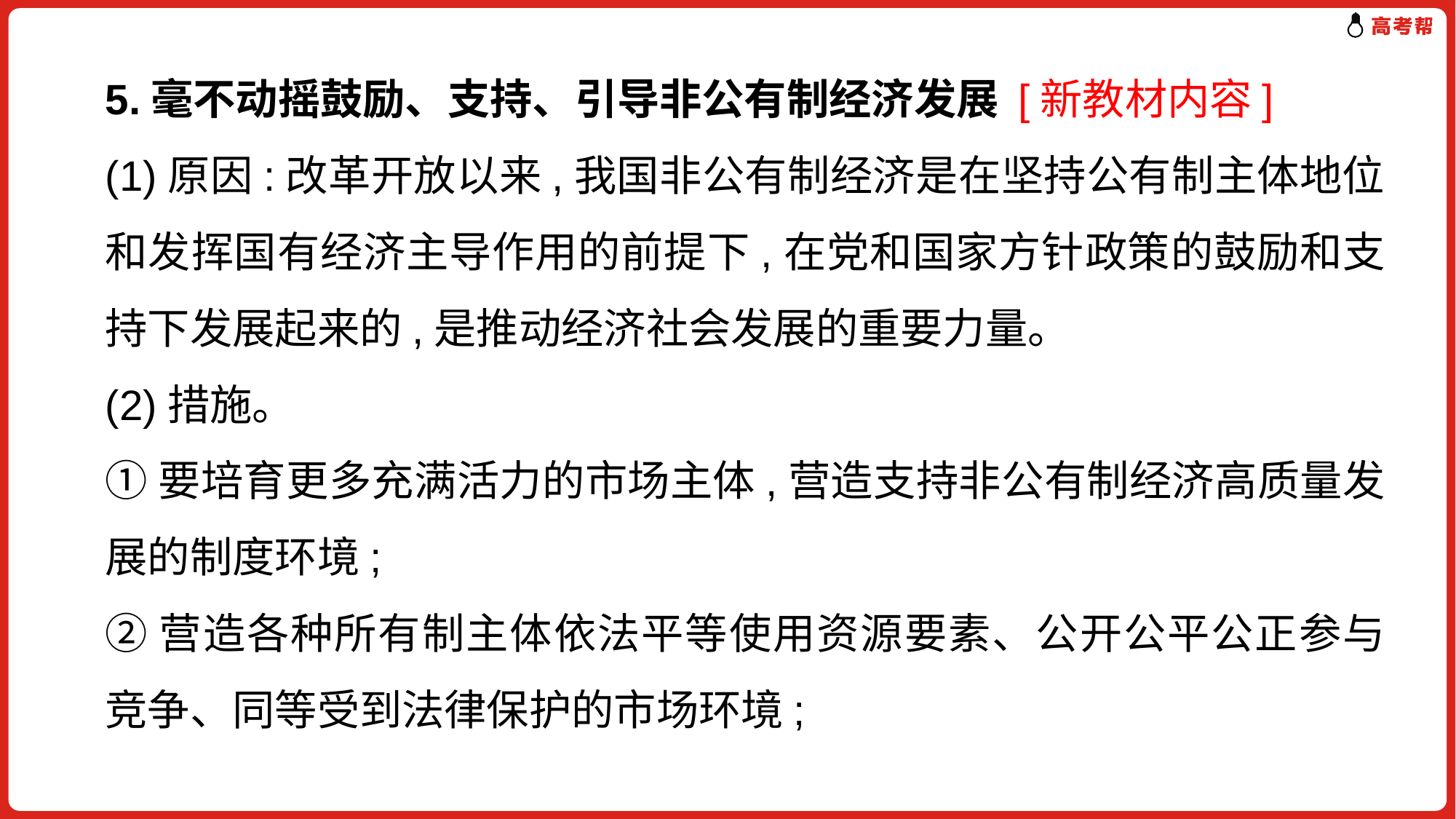

5.毫不动摇鼓励、支持、引导非公有制经济发展 [新教材内容]
(1)原因:改革开放以来,我国非公有制经济是在坚持公有制主体地位和发挥国有经济主导作用的前提下,在党和国家方针政策的鼓励和支持下发展起来的,是推动经济社会发展的重要力量。
(2)措施。
①要培育更多充满活力的市场主体,营造支持非公有制经济高质量发展的制度环境;
②营造各种所有制主体依法平等使用资源要素、公开公平公正参与竞争、同等受到法律保护的市场环境;